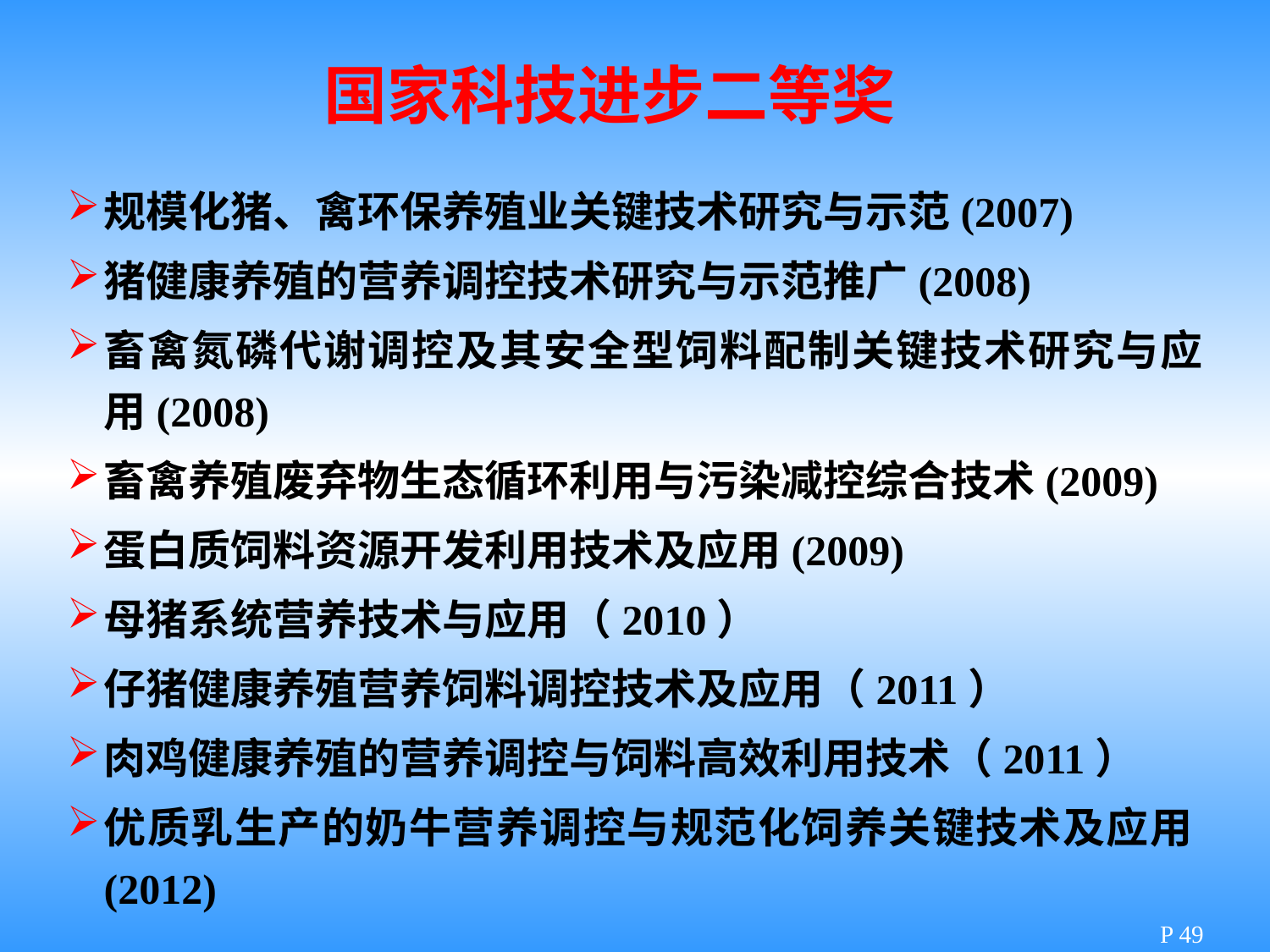

国家科技进步二等奖
规模化猪、禽环保养殖业关键技术研究与示范(2007)
猪健康养殖的营养调控技术研究与示范推广(2008)
畜禽氮磷代谢调控及其安全型饲料配制关键技术研究与应用(2008)
畜禽养殖废弃物生态循环利用与污染减控综合技术(2009)
蛋白质饲料资源开发利用技术及应用(2009)
母猪系统营养技术与应用（2010）
仔猪健康养殖营养饲料调控技术及应用（2011）
肉鸡健康养殖的营养调控与饲料高效利用技术（2011）
优质乳生产的奶牛营养调控与规范化饲养关键技术及应用(2012)
P 49